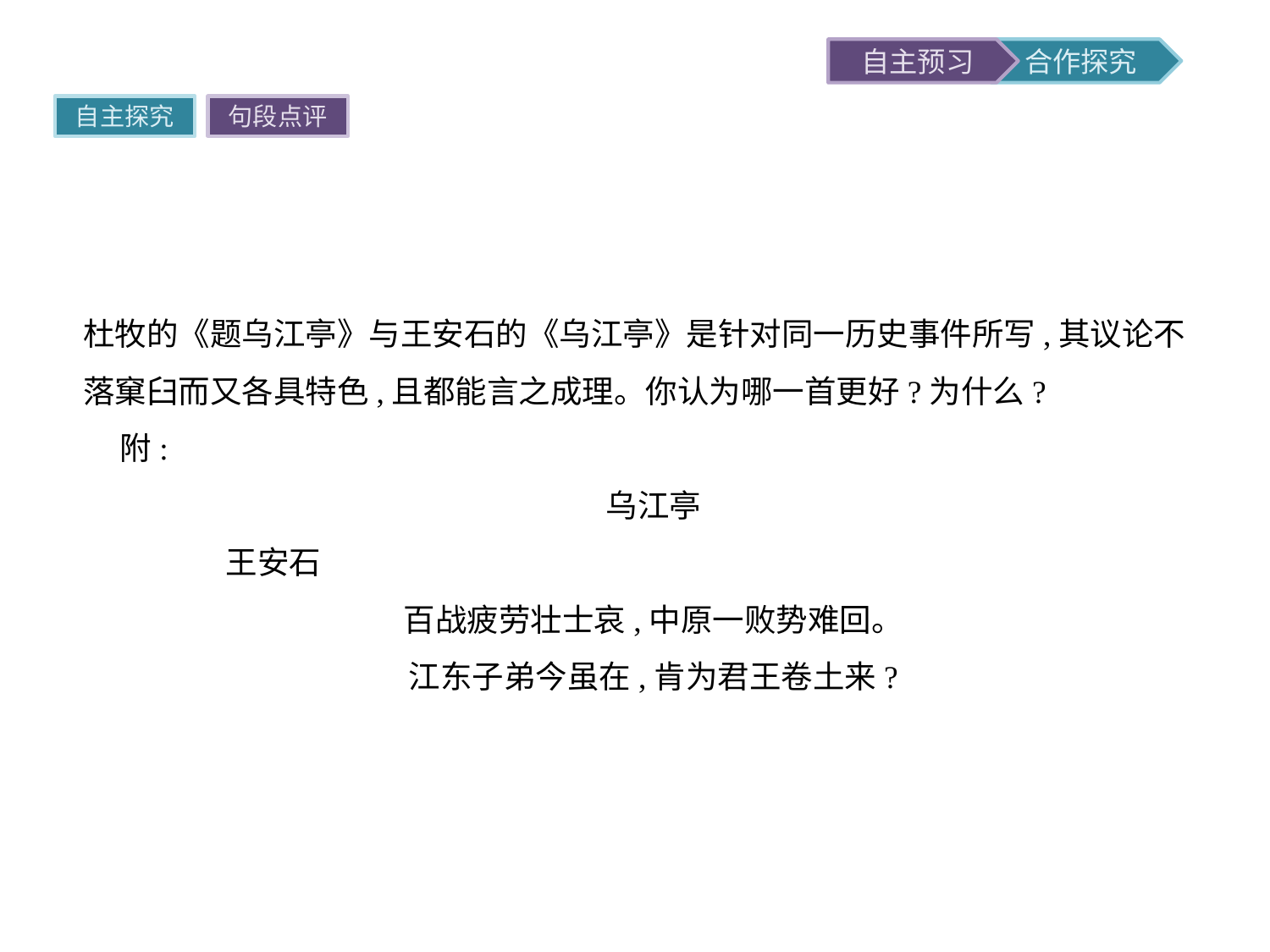

自主探究
句段点评
杜牧的《题乌江亭》与王安石的《乌江亭》是针对同一历史事件所写,其议论不落窠臼而又各具特色,且都能言之成理。你认为哪一首更好?为什么?
附:
乌江亭
	王安石
百战疲劳壮士哀,中原一败势难回。
江东子弟今虽在,肯为君王卷土来?